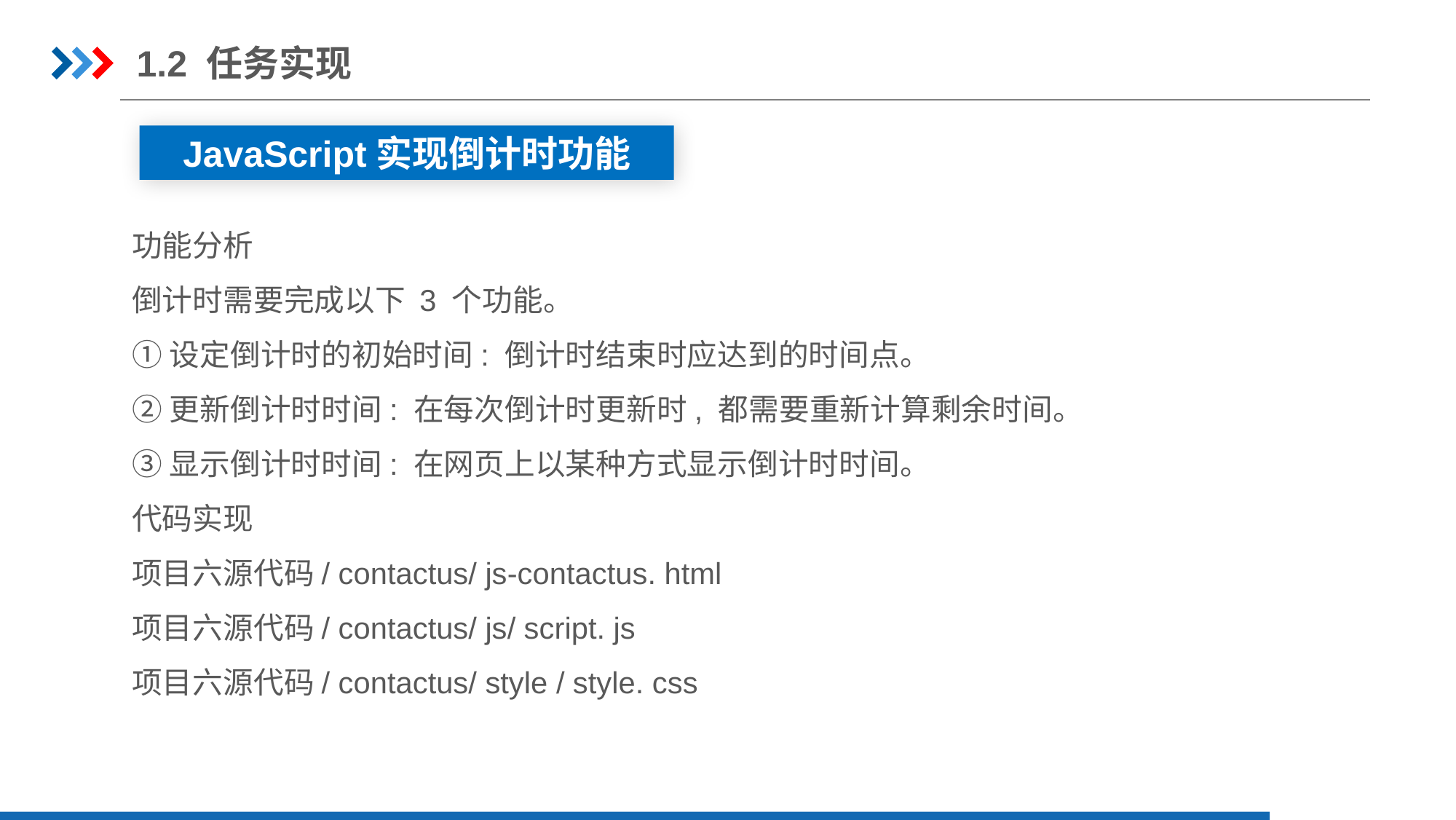

1.2 任务实现
JavaScript实现倒计时功能
功能分析
倒计时需要完成以下 3 个功能。
①设定倒计时的初始时间: 倒计时结束时应达到的时间点。
②更新倒计时时间: 在每次倒计时更新时, 都需要重新计算剩余时间。
③显示倒计时时间: 在网页上以某种方式显示倒计时时间。
代码实现
项目六源代码/ contactus/ js-contactus. html
项目六源代码/ contactus/ js/ script. js
项目六源代码/ contactus/ style / style. css